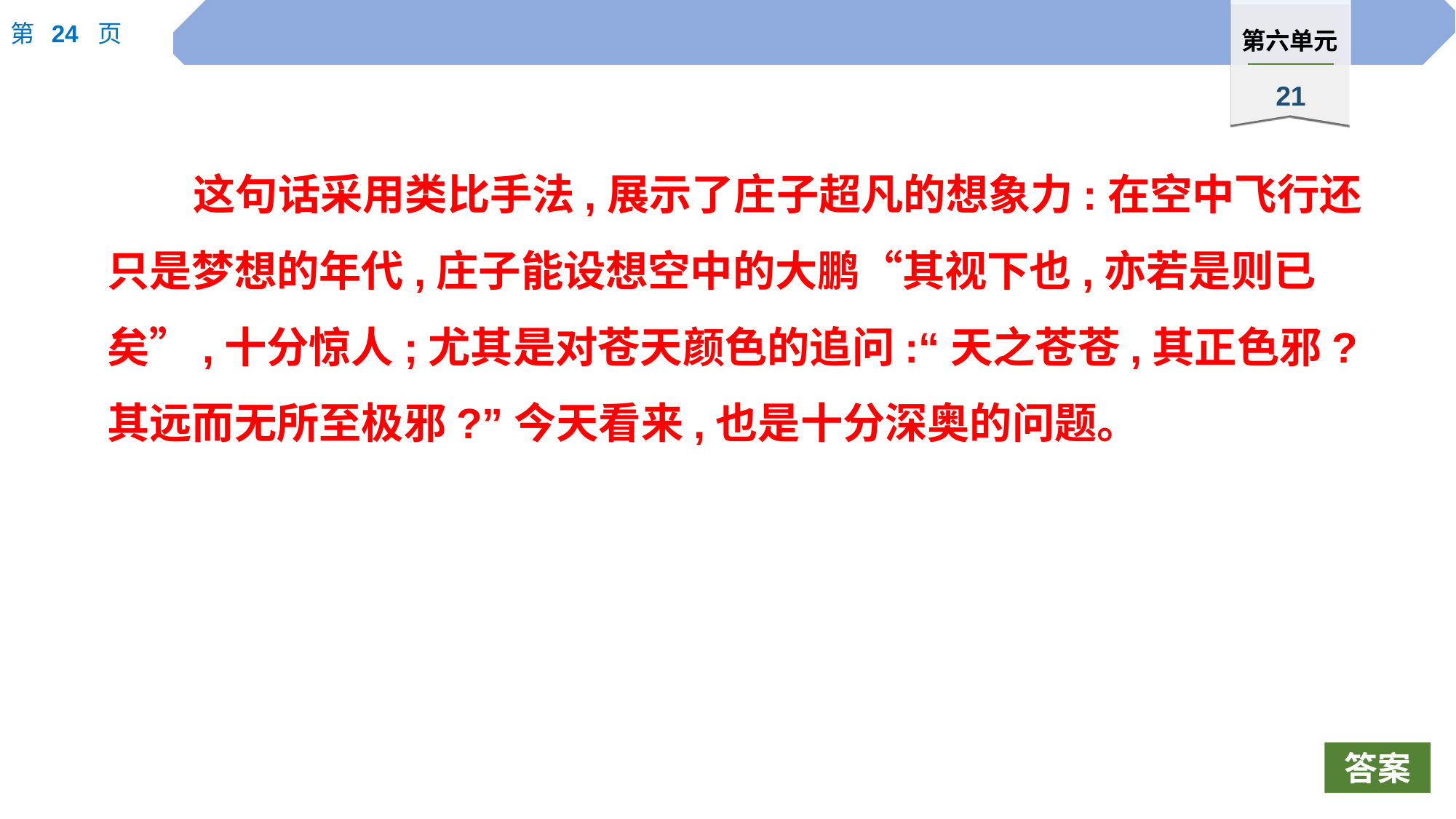

这句话采用类比手法,展示了庄子超凡的想象力:在空中飞行还只是梦想的年代,庄子能设想空中的大鹏“其视下也,亦若是则已矣”,十分惊人;尤其是对苍天颜色的追问:“天之苍苍,其正色邪?其远而无所至极邪?”今天看来,也是十分深奥的问题。
答案